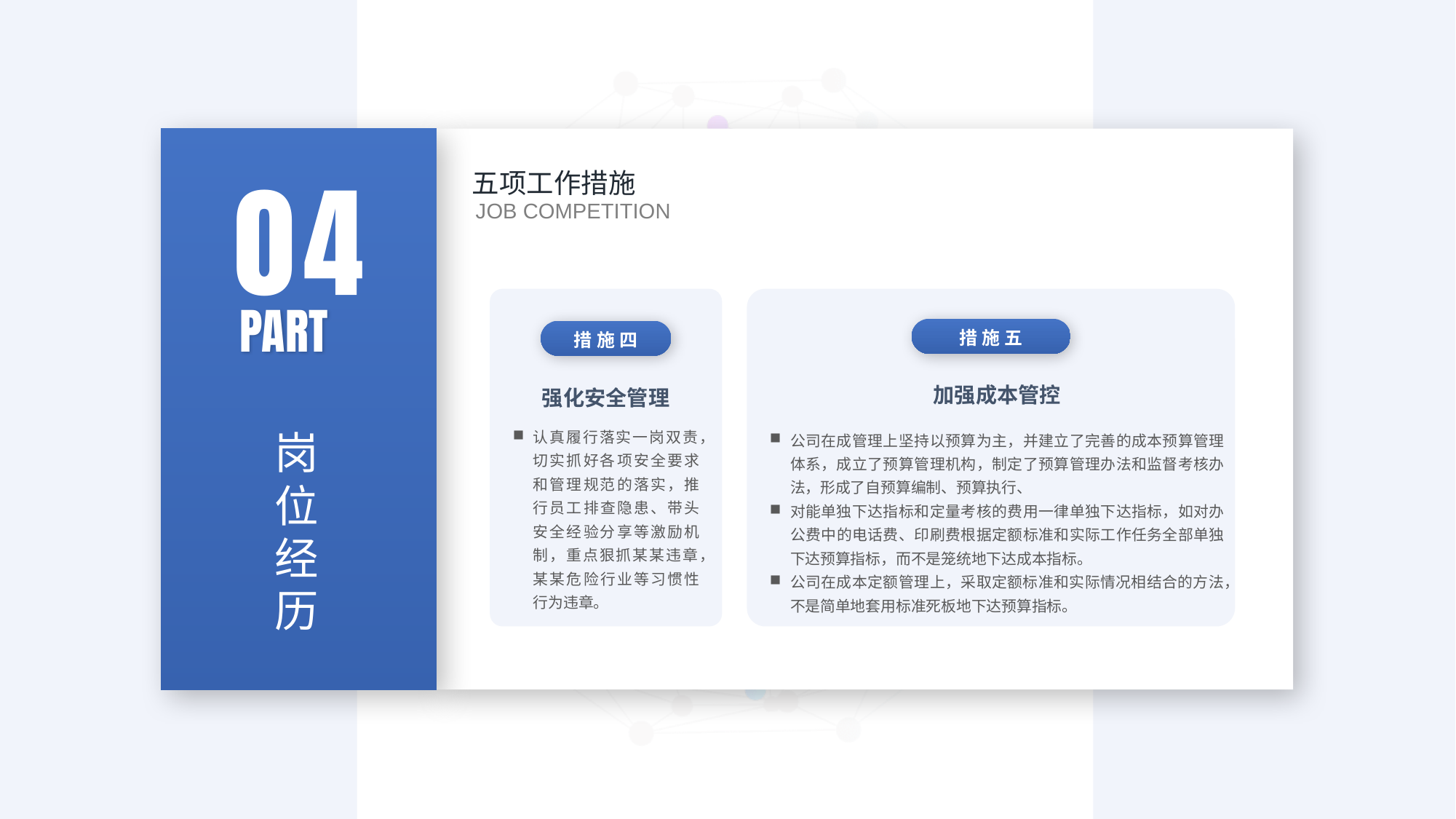

五项工作措施
JOB COMPETITION

措施四
强化安全管理
认真履行落实一岗双责，切实抓好各项安全要求和管理规范的落实，推行员工排查隐患、带头安全经验分享等激励机制，重点狠抓某某违章，某某危险行业等习惯性行为违章。

措施五
加强成本管控
公司在成管理上坚持以预算为主，并建立了完善的成本预算管理体系，成立了预算管理机构，制定了预算管理办法和监督考核办法，形成了自预算编制、预算执行、
对能单独下达指标和定量考核的费用一律单独下达指标，如对办公费中的电话费、印刷费根据定额标准和实际工作任务全部单独下达预算指标，而不是笼统地下达成本指标。
公司在成本定额管理上，采取定额标准和实际情况相结合的方法，不是简单地套用标准死板地下达预算指标。